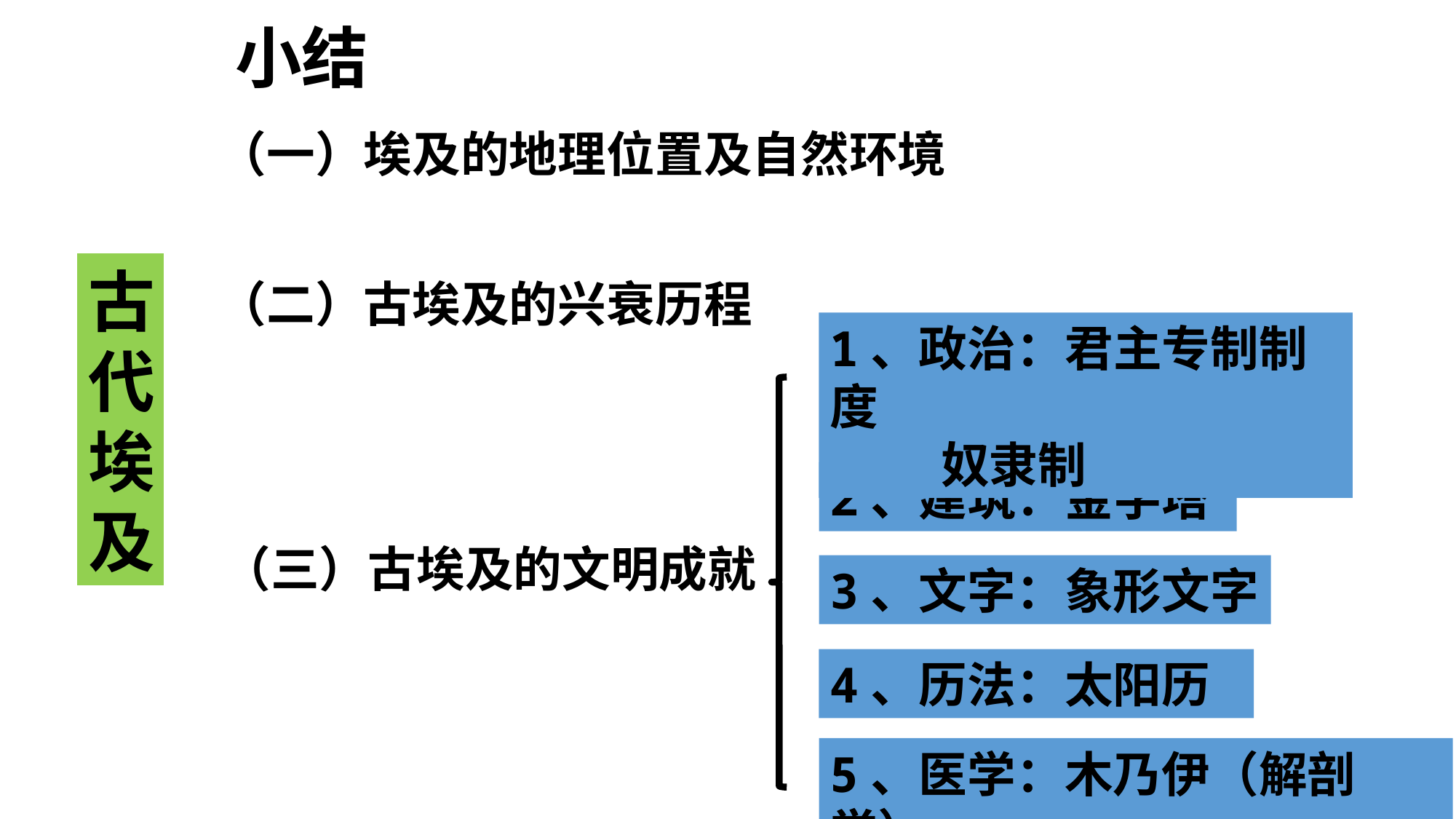

小结
（一）埃及的地理位置及自然环境
古代埃及
（二）古埃及的兴衰历程
1、政治：君主专制制度
         奴隶制

2、建筑：金字塔
（三）古埃及的文明成就
3、文字：象形文字
4、历法：太阳历
5、医学：木乃伊（解剖学）